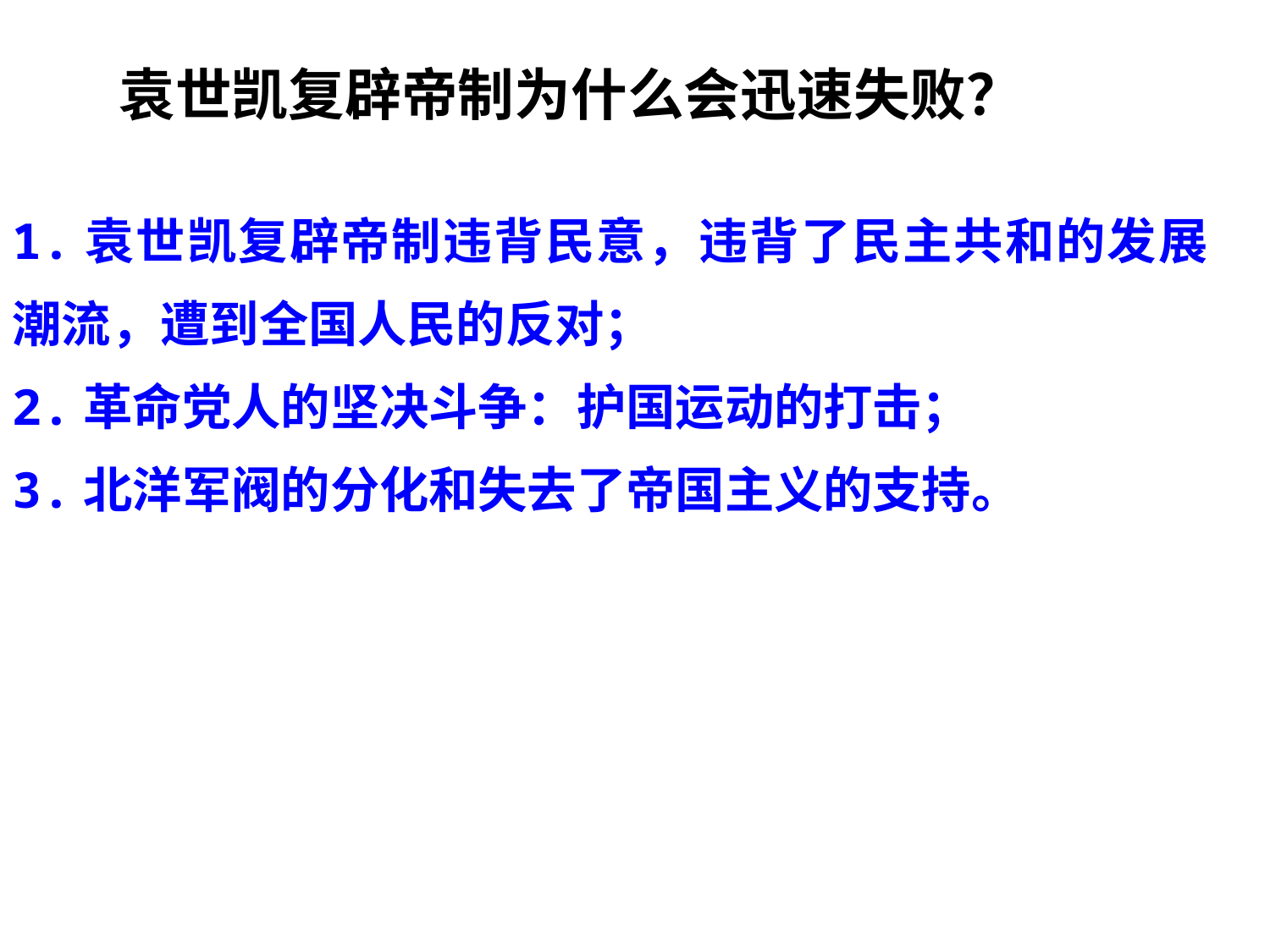

袁世凯复辟帝制为什么会迅速失败？

1.袁世凯复辟帝制违背民意，违背了民主共和的发展潮流，遭到全国人民的反对；
2.革命党人的坚决斗争：护国运动的打击；
3.北洋军阀的分化和失去了帝国主义的支持。